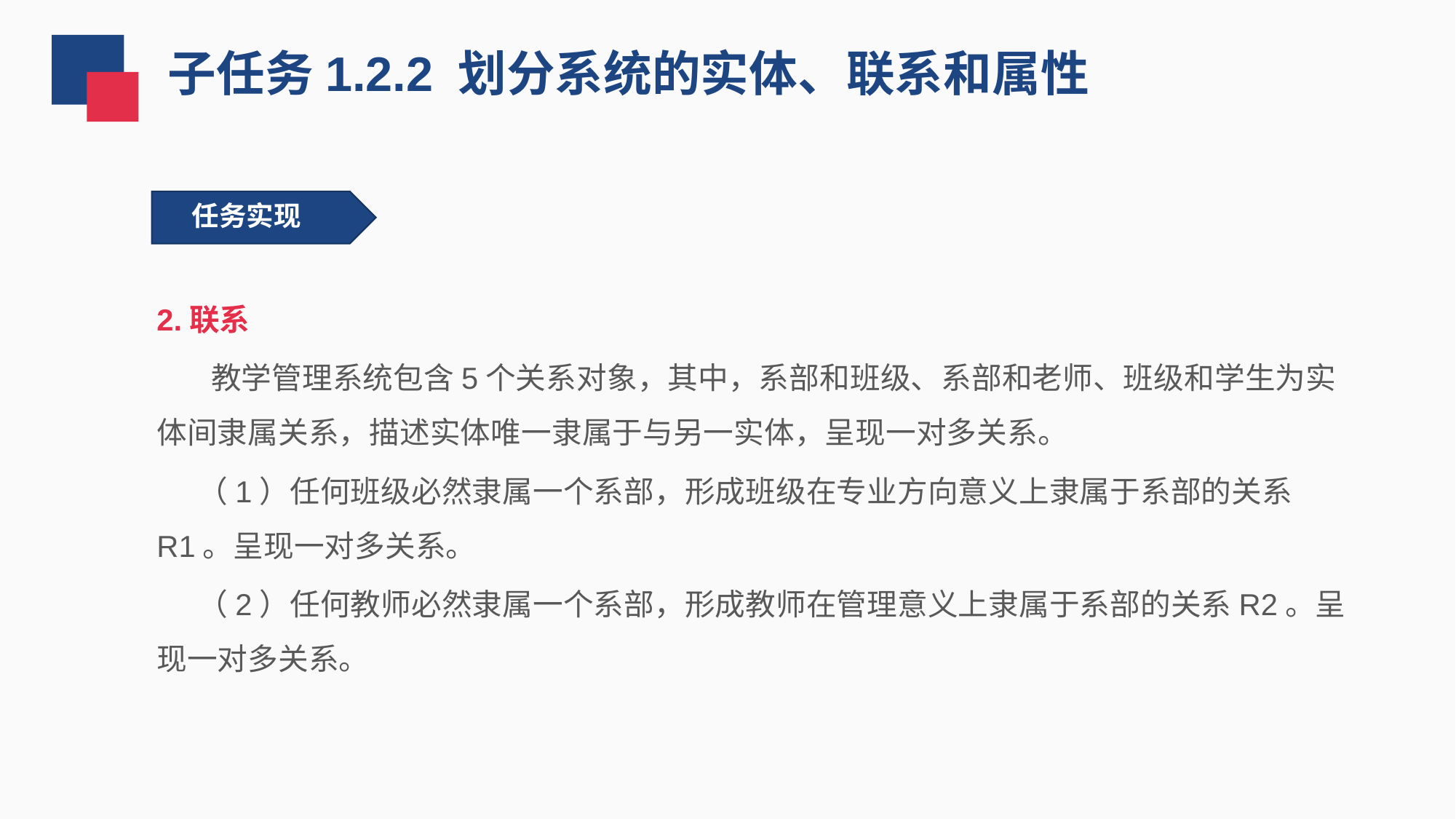

子任务1.2.2 划分系统的实体、联系和属性

任务实现
2.联系
       教学管理系统包含5个关系对象，其中，系部和班级、系部和老师、班级和学生为实体间隶属关系，描述实体唯一隶属于与另一实体，呈现一对多关系。
     （1）任何班级必然隶属一个系部，形成班级在专业方向意义上隶属于系部的关系R1。呈现一对多关系。
     （2）任何教师必然隶属一个系部，形成教师在管理意义上隶属于系部的关系R2。呈现一对多关系。